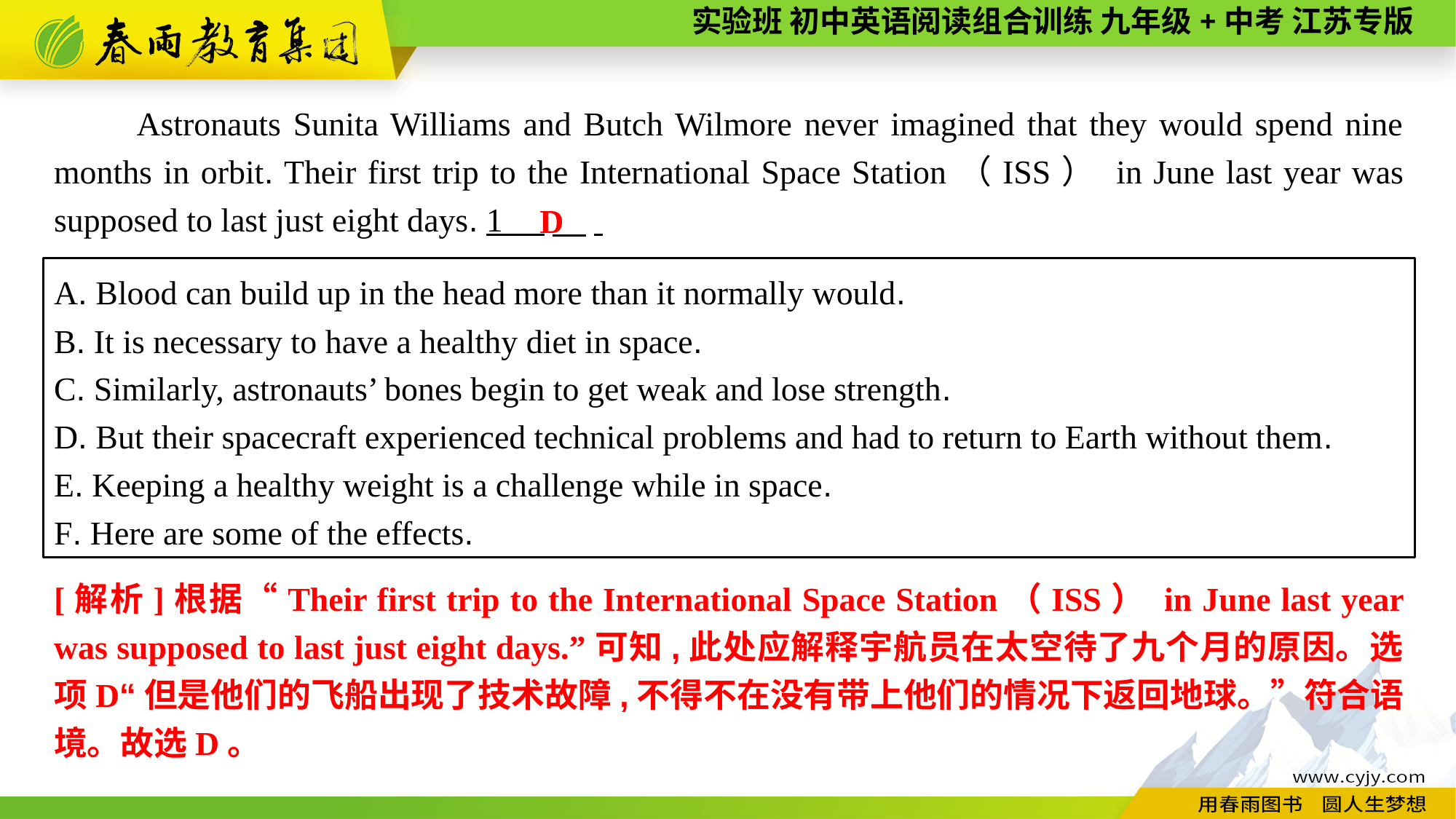

Astronauts Sunita Williams and Butch Wilmore never imagined that they would spend nine months in orbit. Their first trip to the International Space Station（ISS） in June last year was supposed to last just eight days. 1     　.
D
A. Blood can build up in the head more than it normally would.
B. It is necessary to have a healthy diet in space.
C. Similarly, astronauts’ bones begin to get weak and lose strength.
D. But their spacecraft experienced technical problems and had to return to Earth without them.
E. Keeping a healthy weight is a challenge while in space.
F. Here are some of the effects.
[解析]根据“Their first trip to the International Space Station（ISS） in June last year was supposed to last just eight days.”可知,此处应解释宇航员在太空待了九个月的原因。选项D“但是他们的飞船出现了技术故障,不得不在没有带上他们的情况下返回地球。”符合语境。故选D。